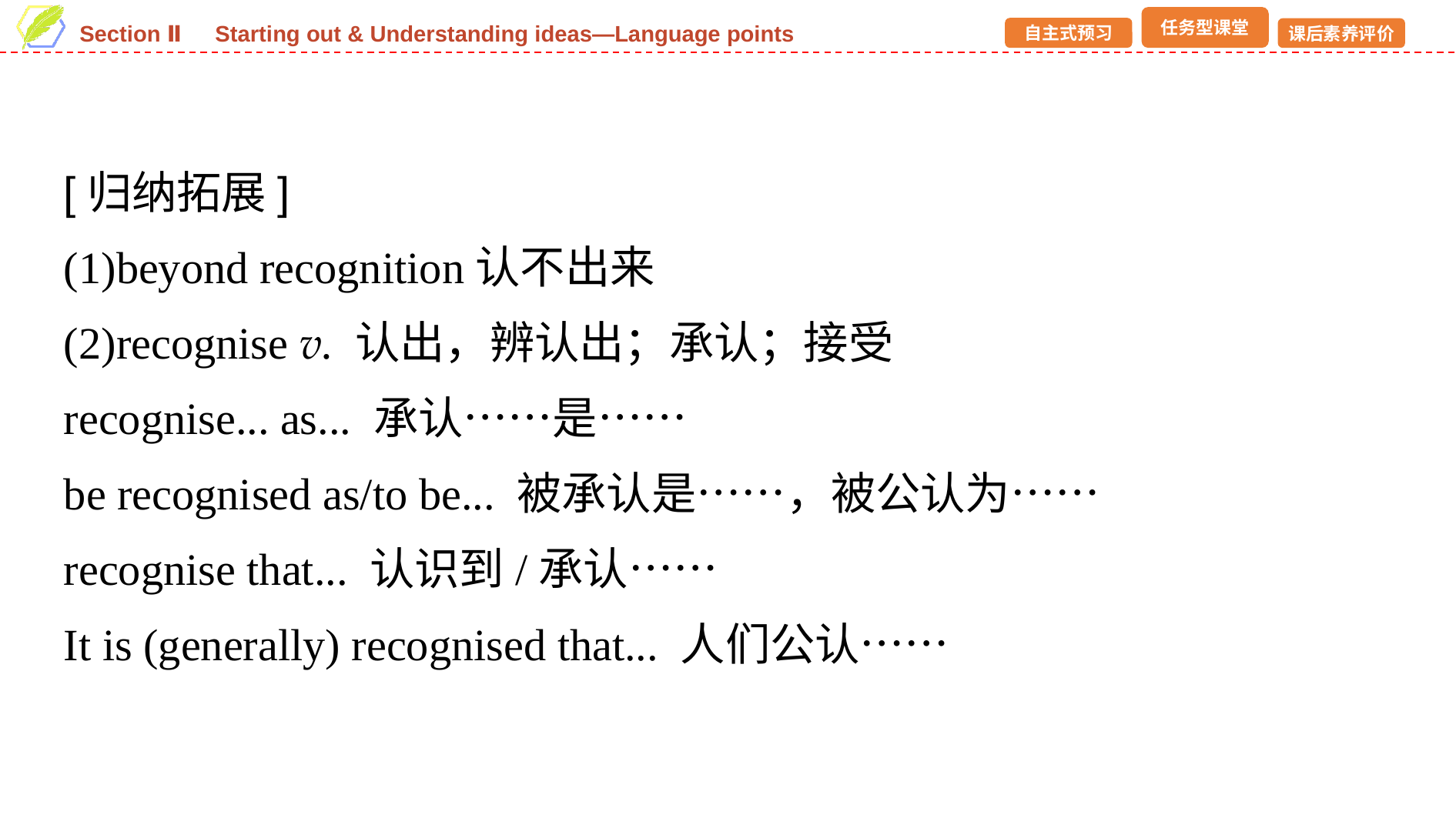

[归纳拓展]
(1)beyond recognition认不出来
(2)recognise v. 认出，辨认出；承认；接受
recognise... as... 承认……是……
be recognised as/to be... 被承认是……，被公认为……
recognise that... 认识到/承认……
It is (generally) recognised that... 人们公认……